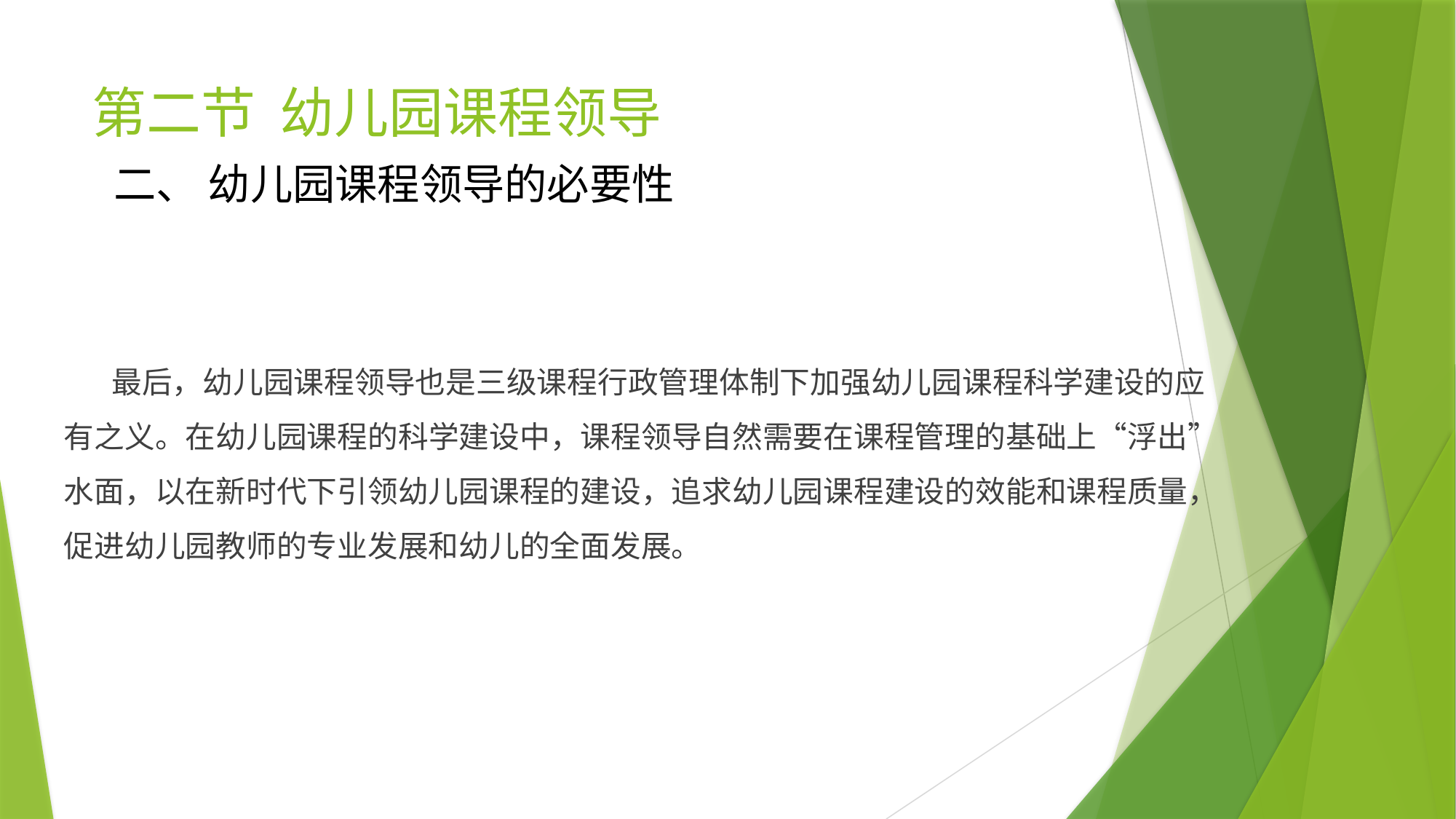

# 第二节  幼儿园课程领导
二、 幼儿园课程领导的必要性
      最后，幼儿园课程领导也是三级课程行政管理体制下加强幼儿园课程科学建设的应有之义。在幼儿园课程的科学建设中，课程领导自然需要在课程管理的基础上“浮出”水面，以在新时代下引领幼儿园课程的建设，追求幼儿园课程建设的效能和课程质量，促进幼儿园教师的专业发展和幼儿的全面发展。